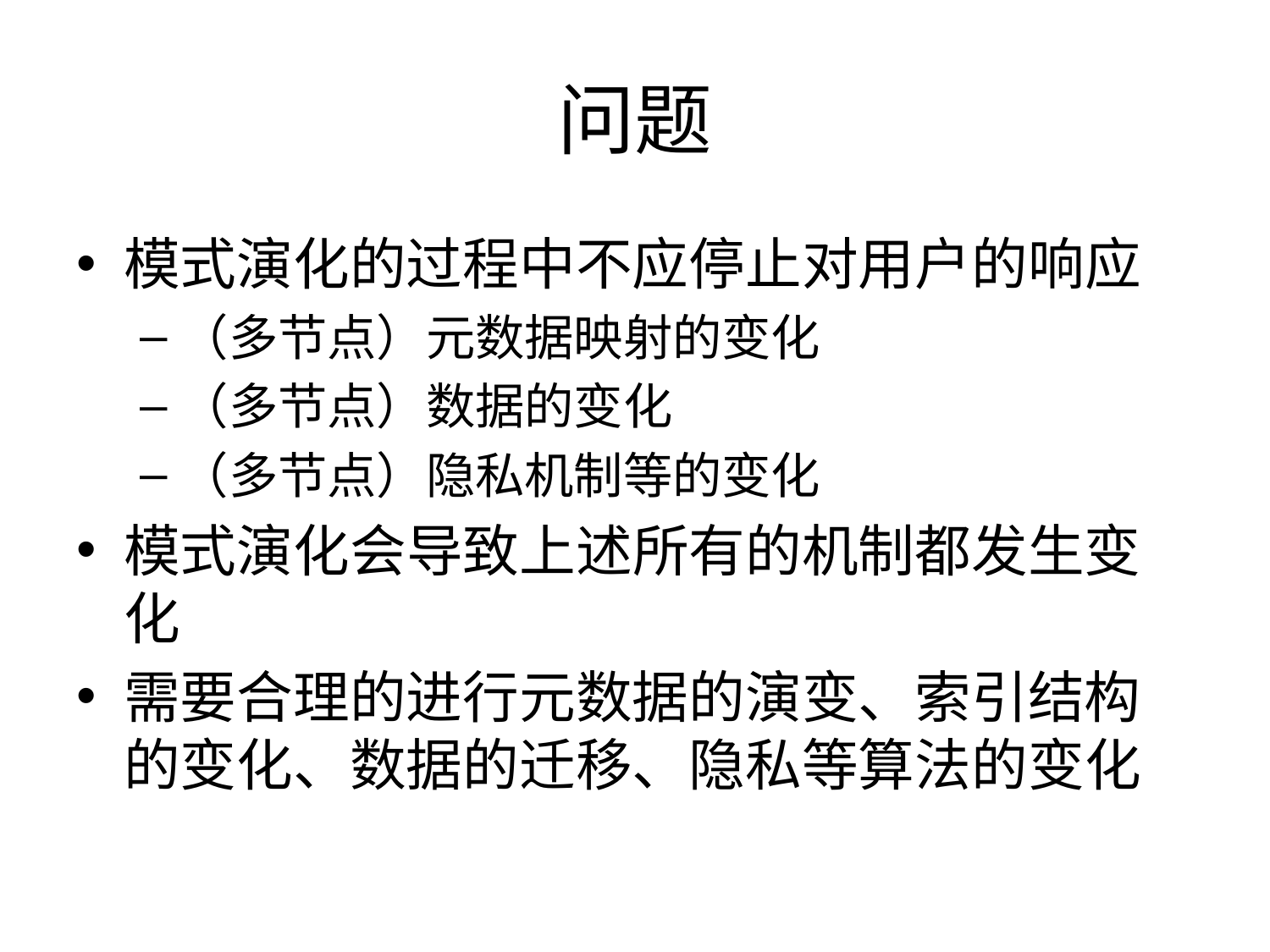

# 问题
模式演化的过程中不应停止对用户的响应
（多节点）元数据映射的变化
（多节点）数据的变化
（多节点）隐私机制等的变化
模式演化会导致上述所有的机制都发生变化
需要合理的进行元数据的演变、索引结构的变化、数据的迁移、隐私等算法的变化